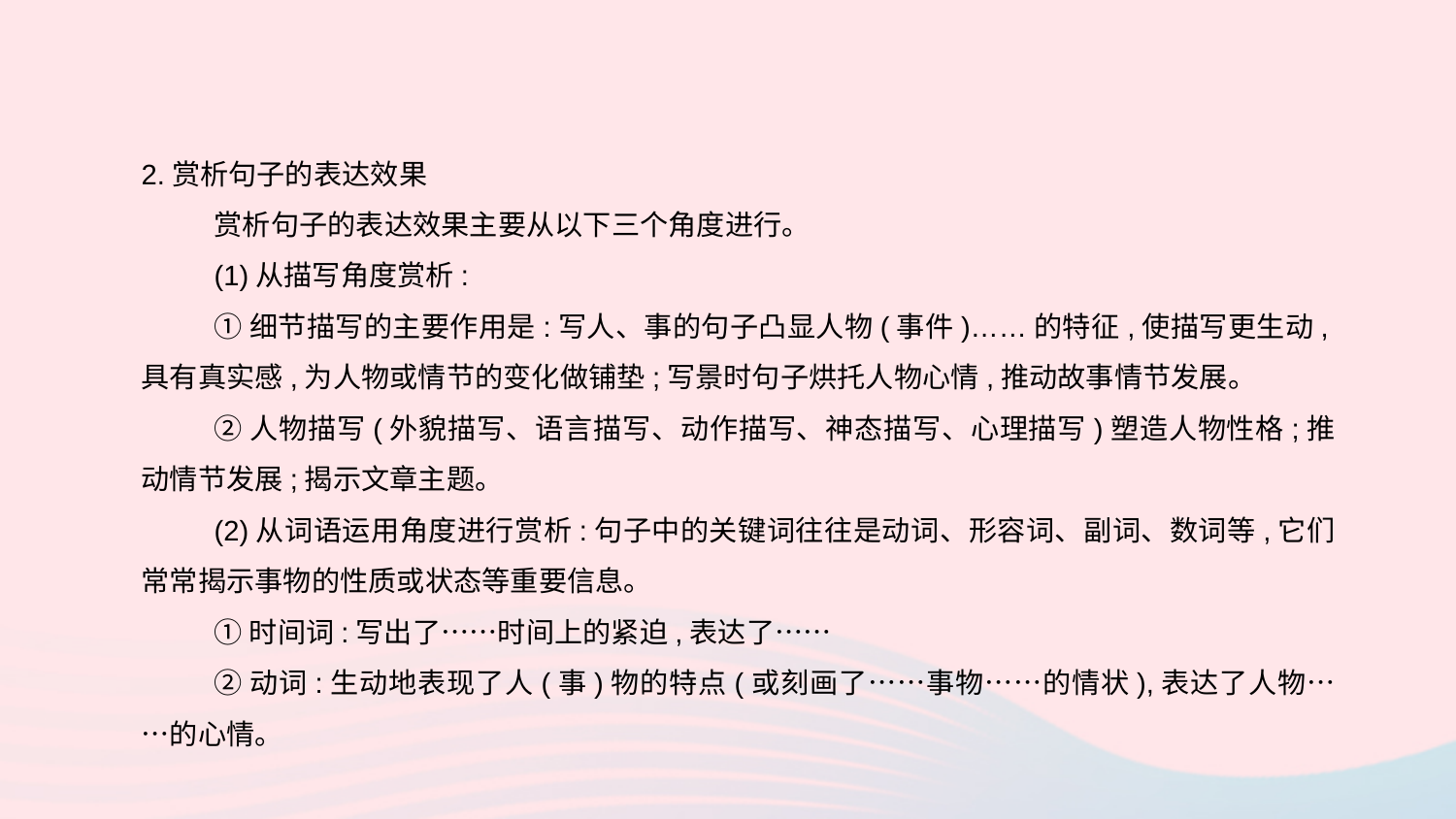

2.赏析句子的表达效果
赏析句子的表达效果主要从以下三个角度进行。
(1)从描写角度赏析:
①细节描写的主要作用是:写人、事的句子凸显人物(事件)……的特征,使描写更生动,具有真实感,为人物或情节的变化做铺垫;写景时句子烘托人物心情,推动故事情节发展。
②人物描写(外貌描写、语言描写、动作描写、神态描写、心理描写)塑造人物性格;推动情节发展;揭示文章主题。
(2)从词语运用角度进行赏析:句子中的关键词往往是动词、形容词、副词、数词等,它们常常揭示事物的性质或状态等重要信息。
①时间词:写出了……时间上的紧迫,表达了……
②动词:生动地表现了人(事)物的特点(或刻画了……事物……的情状),表达了人物……的心情。